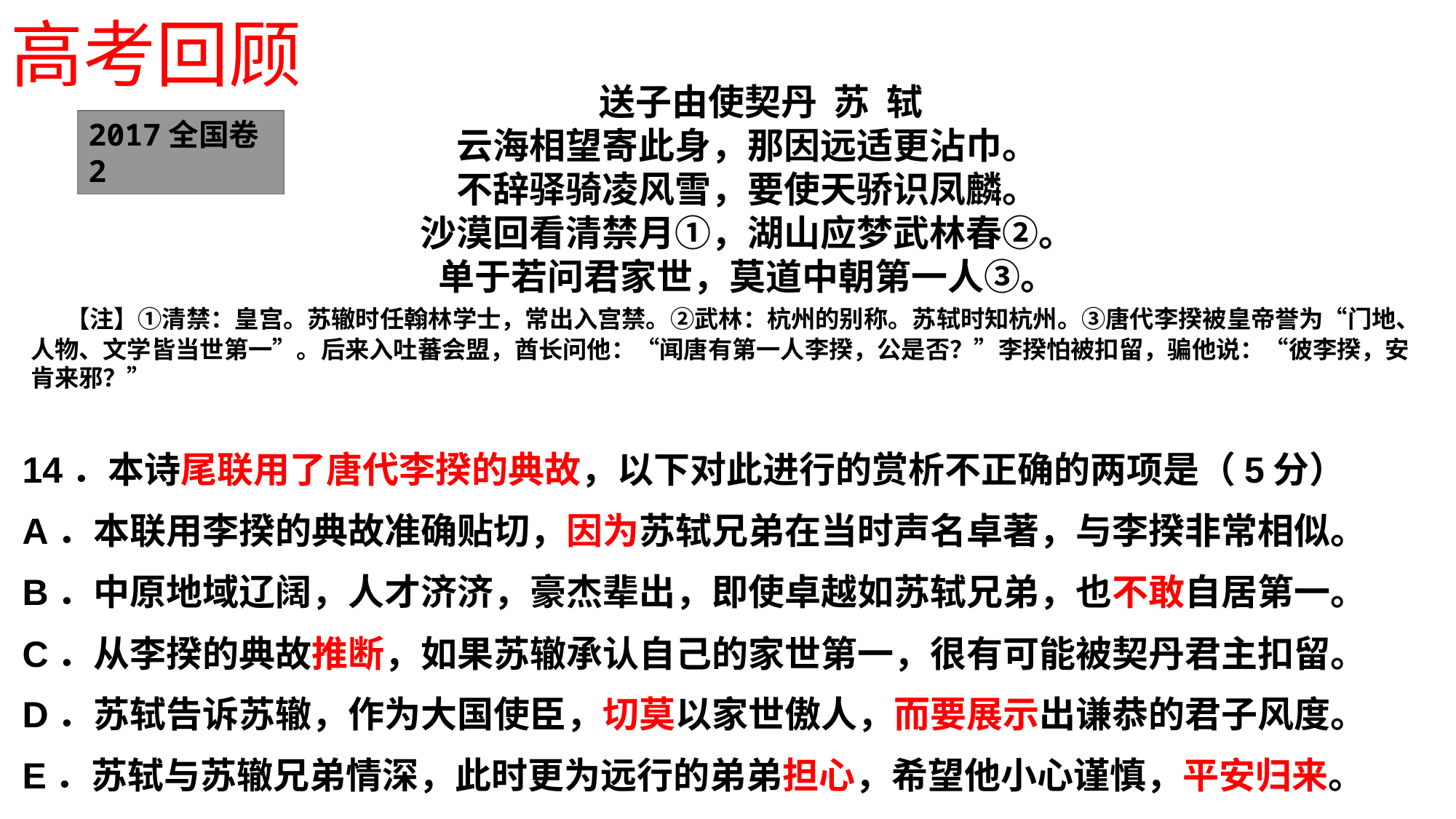

高考回顾
          送子由使契丹  苏  轼
     云海相望寄此身，那因远适更沾巾。
     不辞驿骑凌风雪，要使天骄识凤麟。
     沙漠回看清禁月①，湖山应梦武林春②。
     单于若问君家世，莫道中朝第一人③。
    【注】①清禁：皇宫。苏辙时任翰林学士，常出入宫禁。②武林：杭州的别称。苏轼时知杭州。③唐代李揆被皇帝誉为“门地、人物、文学皆当世第一”。后来入吐蕃会盟，酋长问他：“闻唐有第一人李揆，公是否？”李揆怕被扣留，骗他说：“彼李揆，安肯来邪？”
2017全国卷2
14．本诗尾联用了唐代李揆的典故，以下对此进行的赏析不正确的两项是（5分）
A．本联用李揆的典故准确贴切，因为苏轼兄弟在当时声名卓著，与李揆非常相似。
B．中原地域辽阔，人才济济，豪杰辈出，即使卓越如苏轼兄弟，也不敢自居第一。
C．从李揆的典故推断，如果苏辙承认自己的家世第一，很有可能被契丹君主扣留。
D．苏轼告诉苏辙，作为大国使臣，切莫以家世傲人，而要展示出谦恭的君子风度。
E．苏轼与苏辙兄弟情深，此时更为远行的弟弟担心，希望他小心谨慎，平安归来。